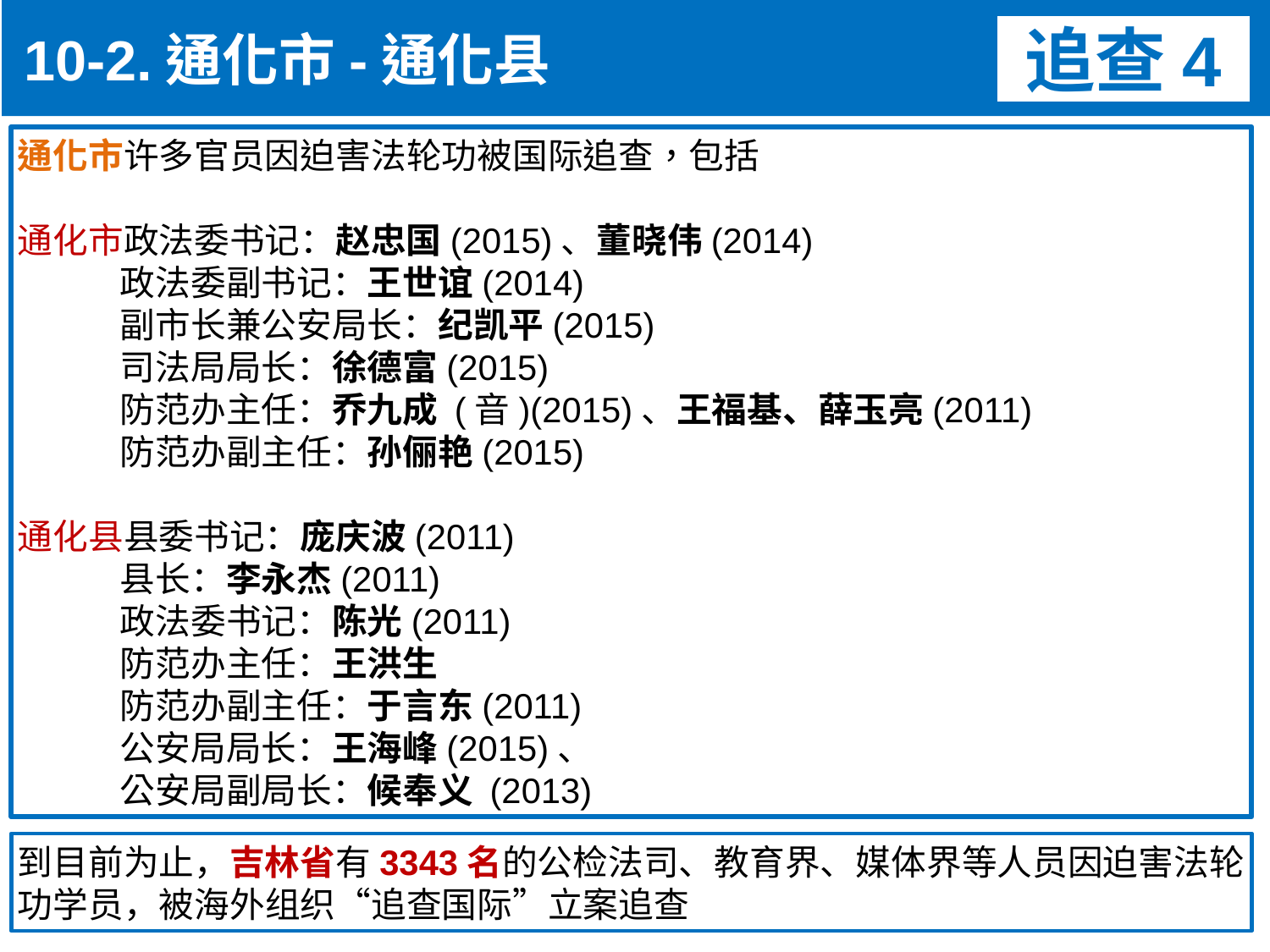

10-2.通化市-通化县
追查4

通化市许多官员因迫害法轮功被国际追查，包括

通化市政法委书记：赵忠国(2015)、董晓伟(2014)
            政法委副书记：王世谊(2014)
            副市长兼公安局长：纪凯平(2015)
            司法局局长：徐德富(2015)
            防范办主任：乔九成 (音)(2015)、王福基、薛玉亮(2011)
            防范办副主任：孙俪艳(2015)

通化县县委书记：庞庆波(2011)
            县长：李永杰(2011)
            政法委书记：陈光(2011)
            防范办主任：王洪生
            防范办副主任：于言东(2011)
            公安局局长：王海峰(2015)、
            公安局副局长：候奉义 (2013)
到目前为止，吉林省有3343名的公检法司、教育界、媒体界等人员因迫害法轮功学员，被海外组织“追查国际”立案追查